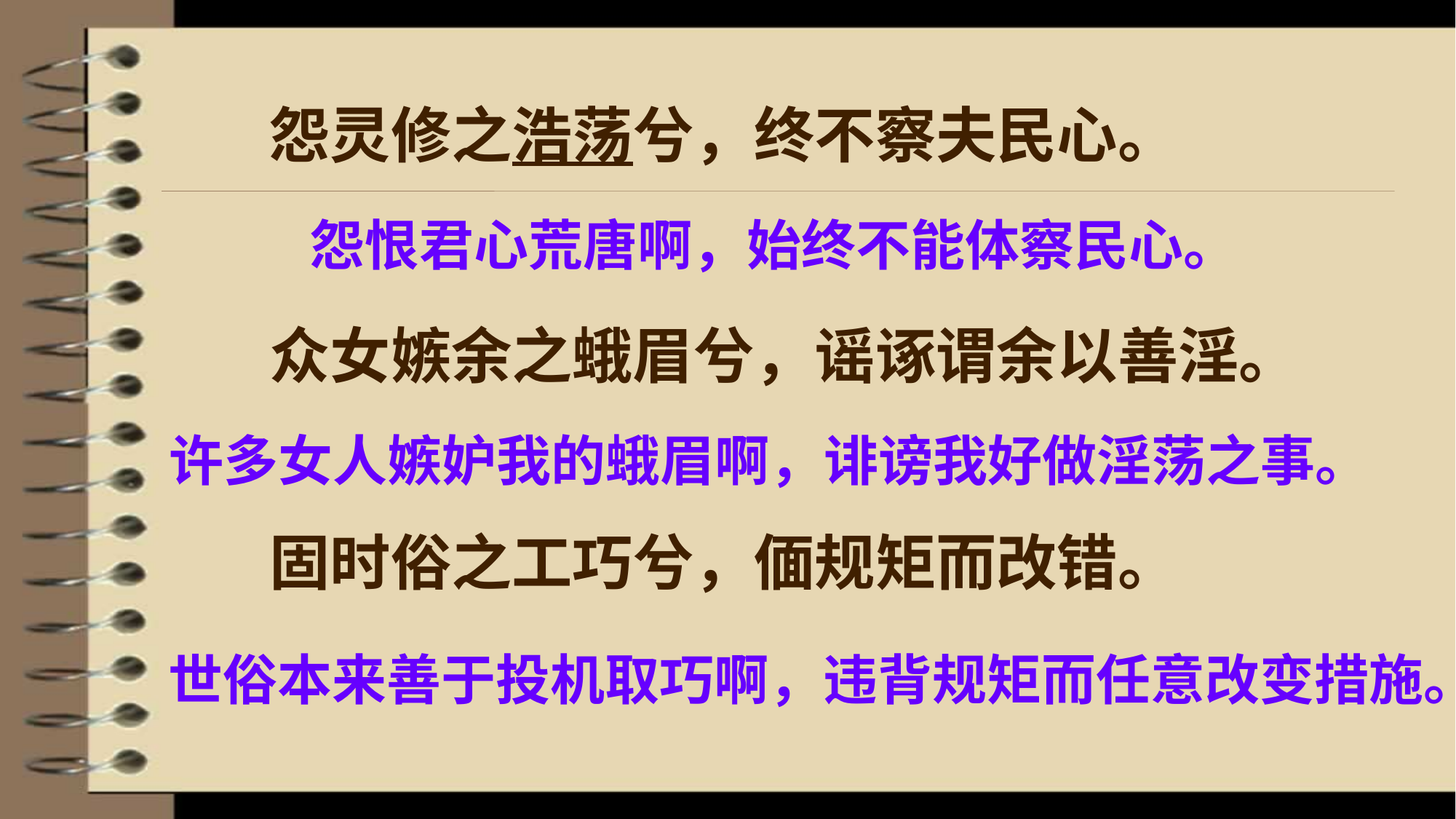

怨灵修之浩荡兮，终不察夫民心。

众女嫉余之蛾眉兮，谣诼谓余以善淫。

固时俗之工巧兮，偭规矩而改错。

 怨恨君心荒唐啊，始终不能体察民心。
许多女人嫉妒我的蛾眉啊，诽谤我好做淫荡之事。
世俗本来善于投机取巧啊，违背规矩而任意改变措施。